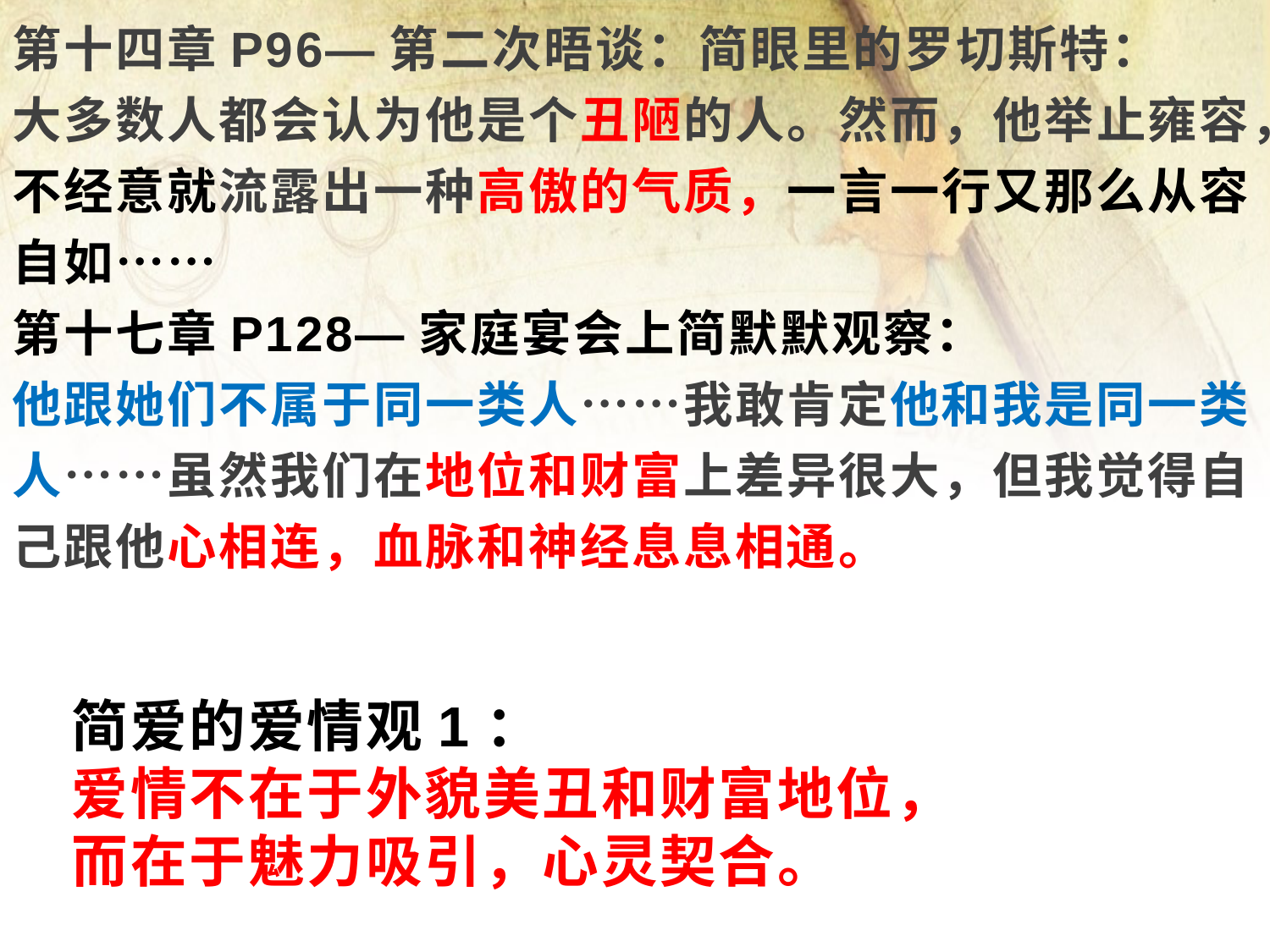

第十四章P96—第二次晤谈：简眼里的罗切斯特：
大多数人都会认为他是个丑陋的人。然而，他举止雍容，不经意就流露出一种高傲的气质，一言一行又那么从容自如……
第十七章P128—家庭宴会上简默默观察：
他跟她们不属于同一类人……我敢肯定他和我是同一类人……虽然我们在地位和财富上差异很大，但我觉得自己跟他心相连，血脉和神经息息相通。
简爱的爱情观1：
爱情不在于外貌美丑和财富地位，
而在于魅力吸引，心灵契合。